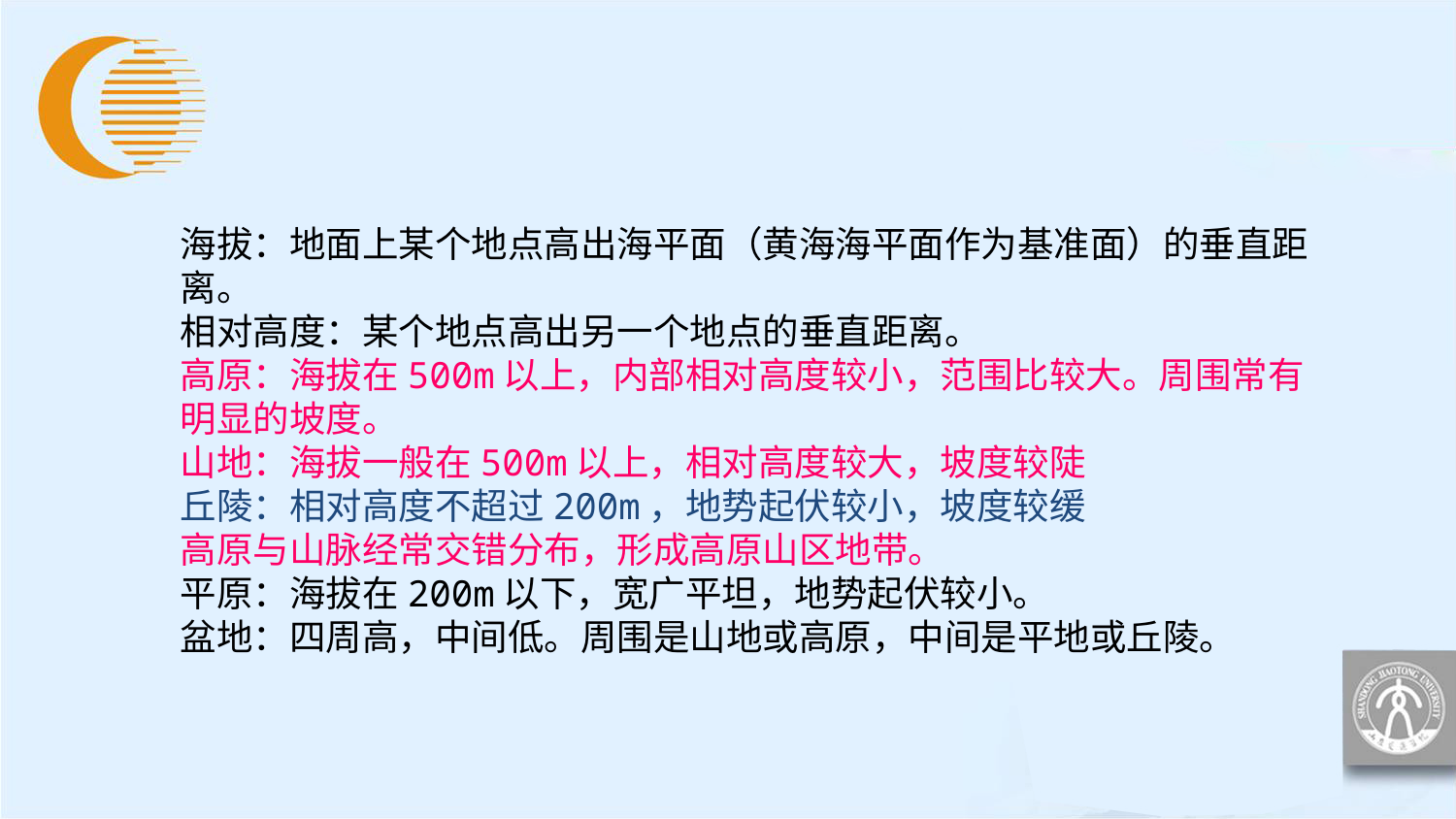

海拔：地面上某个地点高出海平面（黄海海平面作为基准面）的垂直距离。
相对高度：某个地点高出另一个地点的垂直距离。
高原：海拔在500m以上，内部相对高度较小，范围比较大。周围常有明显的坡度。
山地：海拔一般在500m以上，相对高度较大，坡度较陡
丘陵：相对高度不超过200m，地势起伏较小，坡度较缓
高原与山脉经常交错分布，形成高原山区地带。
平原：海拔在200m以下，宽广平坦，地势起伏较小。
盆地：四周高，中间低。周围是山地或高原，中间是平地或丘陵。